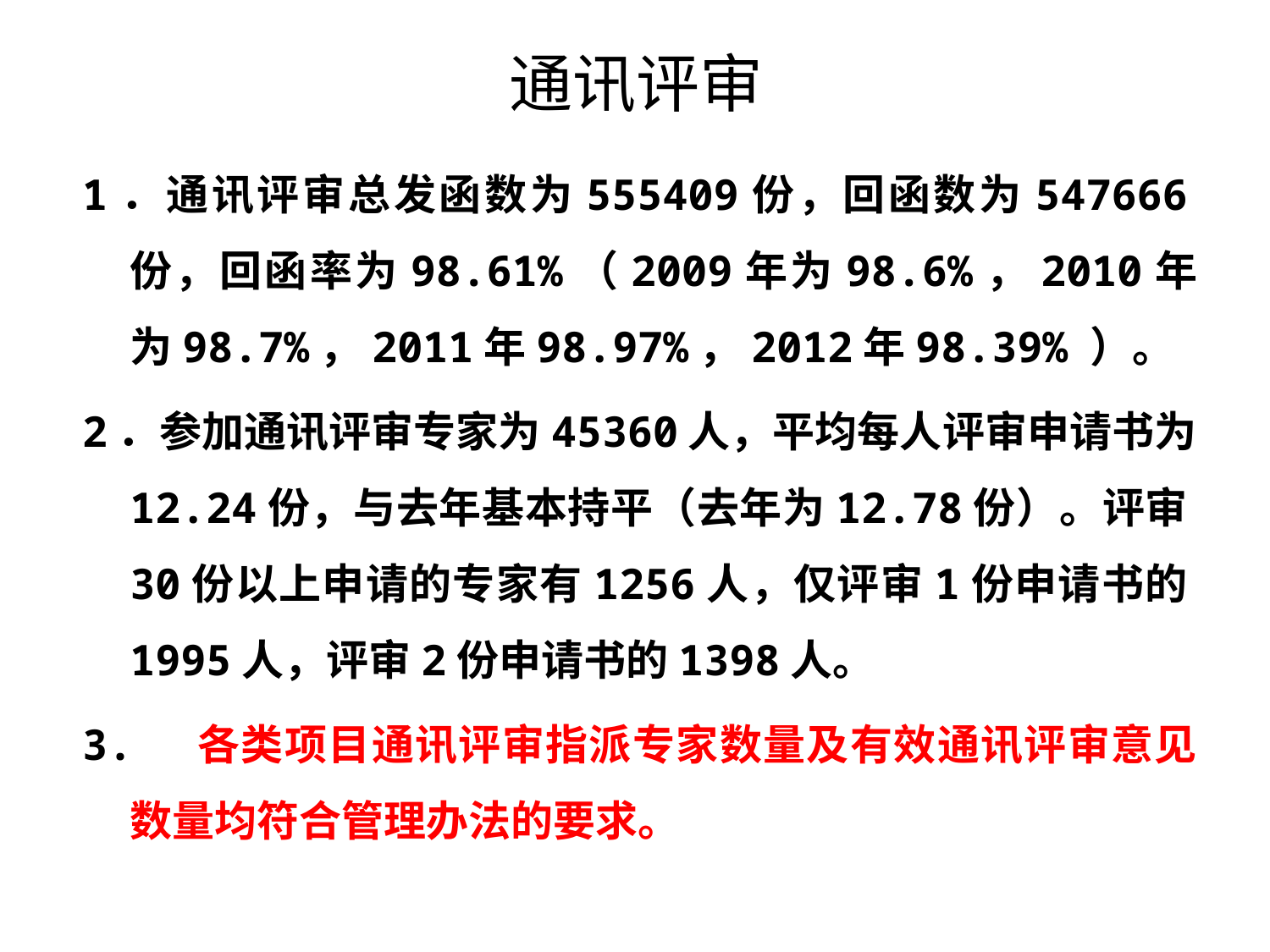

# 通讯评审
1．通讯评审总发函数为555409份，回函数为547666份，回函率为98.61%（2009年为98.6%，2010年为98.7%，2011年98.97%，2012年98.39% ）。
2．参加通讯评审专家为45360人，平均每人评审申请书为12.24份，与去年基本持平（去年为12.78份）。评审30份以上申请的专家有1256人，仅评审1份申请书的1995人，评审2份申请书的1398人。
3.  各类项目通讯评审指派专家数量及有效通讯评审意见数量均符合管理办法的要求。